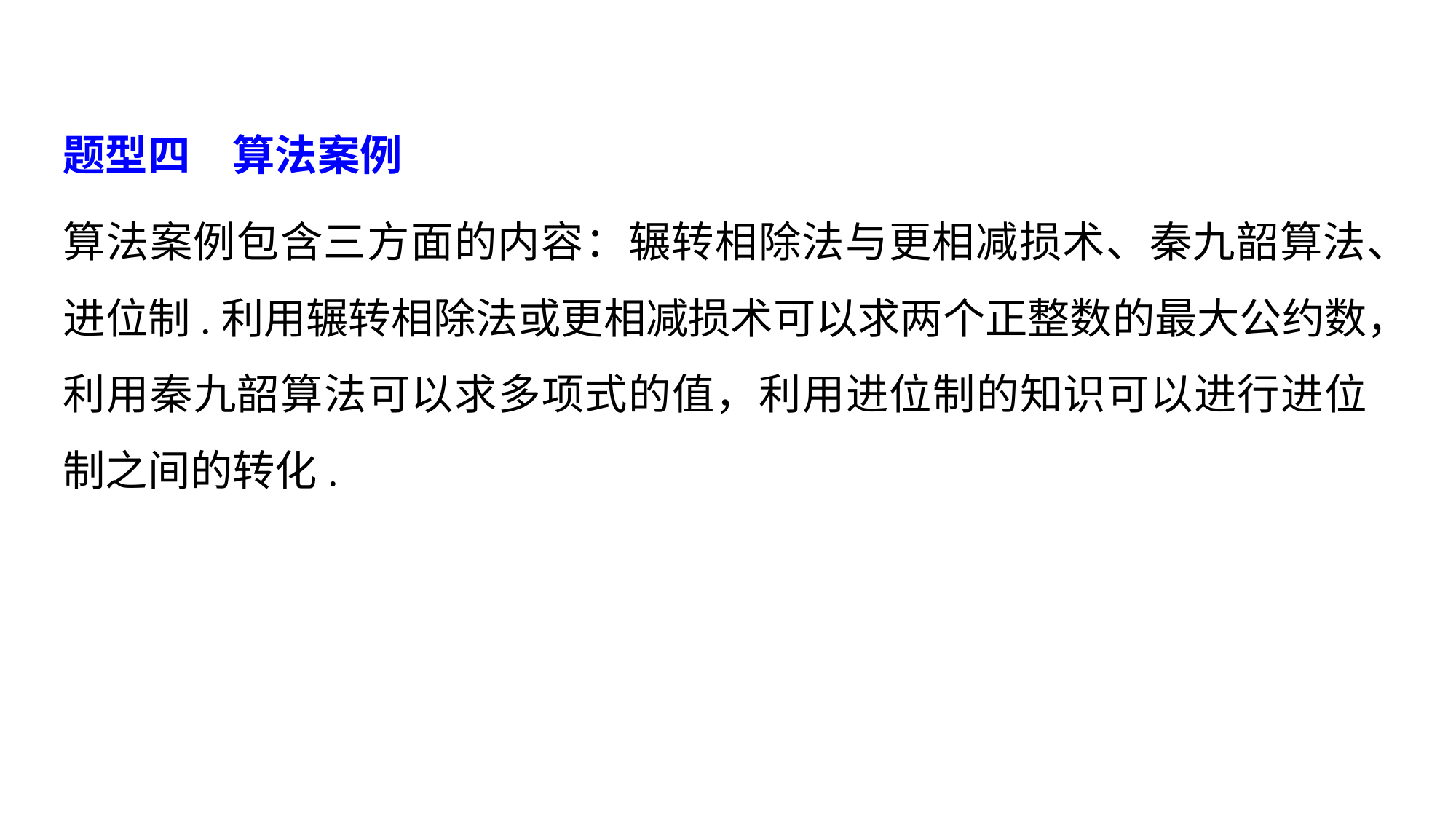

题型四　算法案例
算法案例包含三方面的内容：辗转相除法与更相减损术、秦九韶算法、进位制.利用辗转相除法或更相减损术可以求两个正整数的最大公约数，利用秦九韶算法可以求多项式的值，利用进位制的知识可以进行进位制之间的转化.